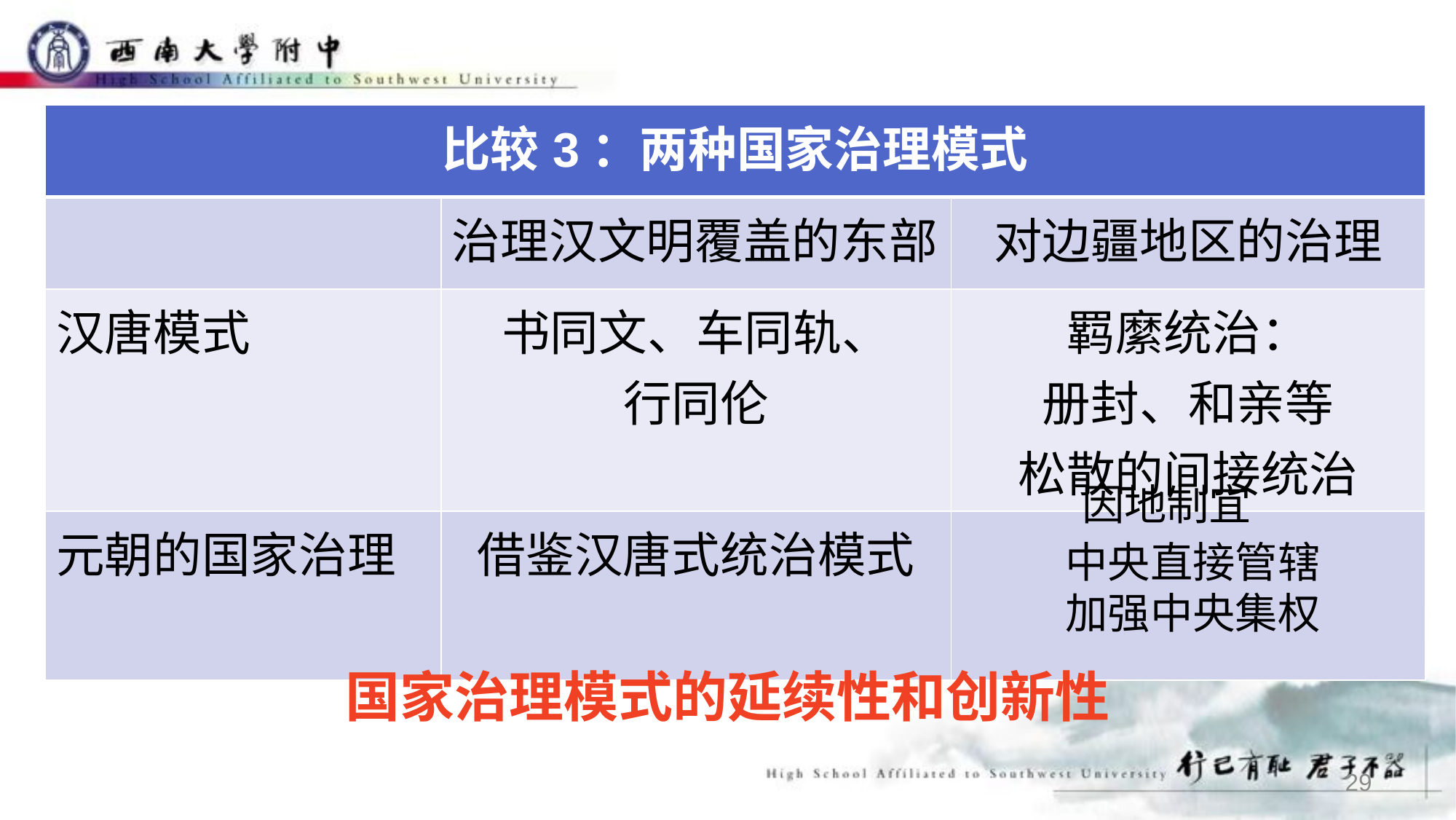

| 比较3：两种国家治理模式 |  |  |
| --- | --- | --- |
|  | 治理汉文明覆盖的东部 | 对边疆地区的治理 |
| 汉唐模式 | 书同文、车同轨、 行同伦 | 羁縻统治： 册封、和亲等 松散的间接统治 |
| 元朝的国家治理 | 借鉴汉唐式统治模式 |  |
因地制宜
中央直接管辖
加强中央集权
国家治理模式的延续性和创新性
29